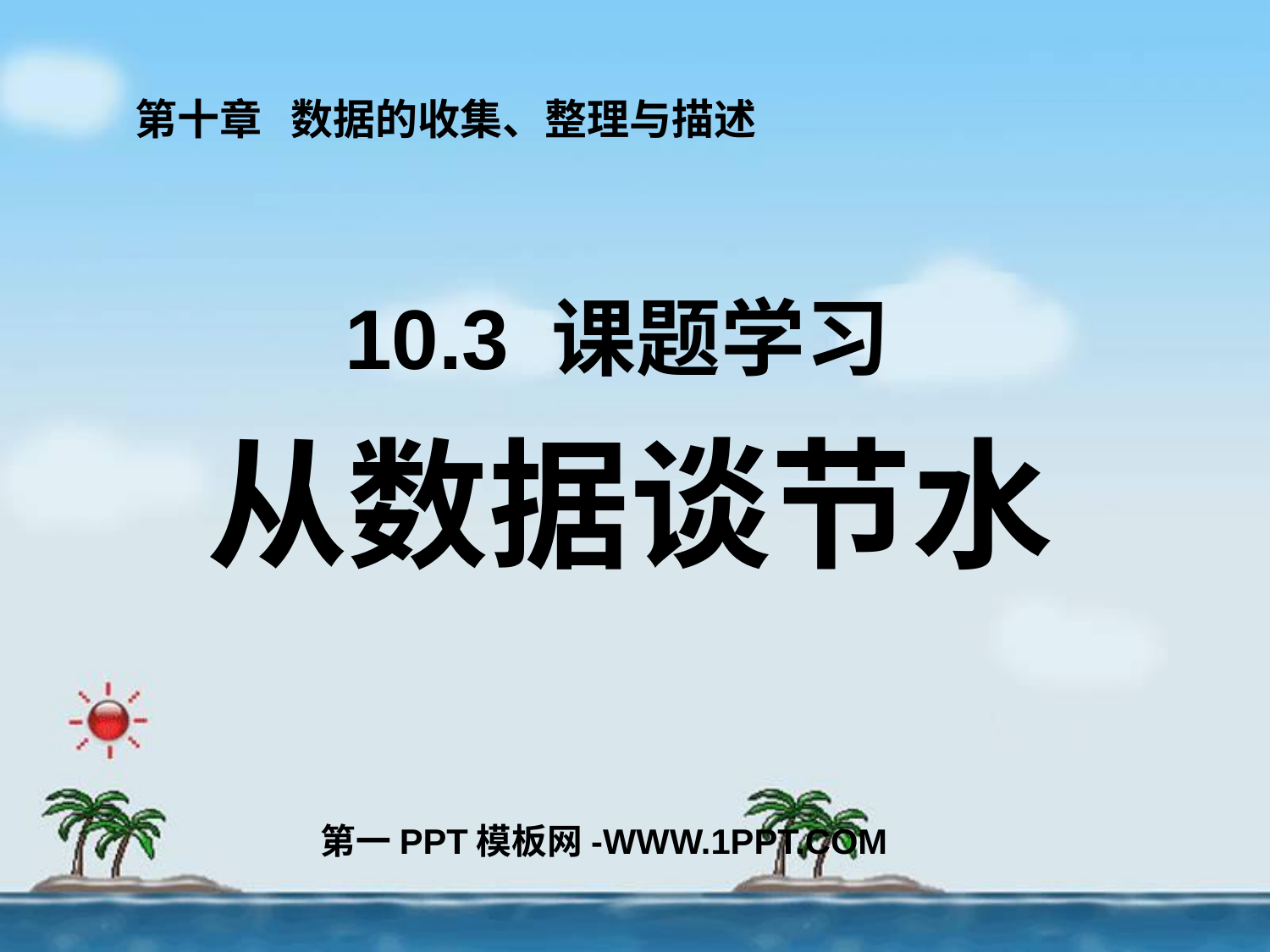

第十章   数据的收集、整理与描述
| 10.3 课题学习 从数据谈节水 |
| --- |
第一PPT模板网-WWW.1PPT.COM